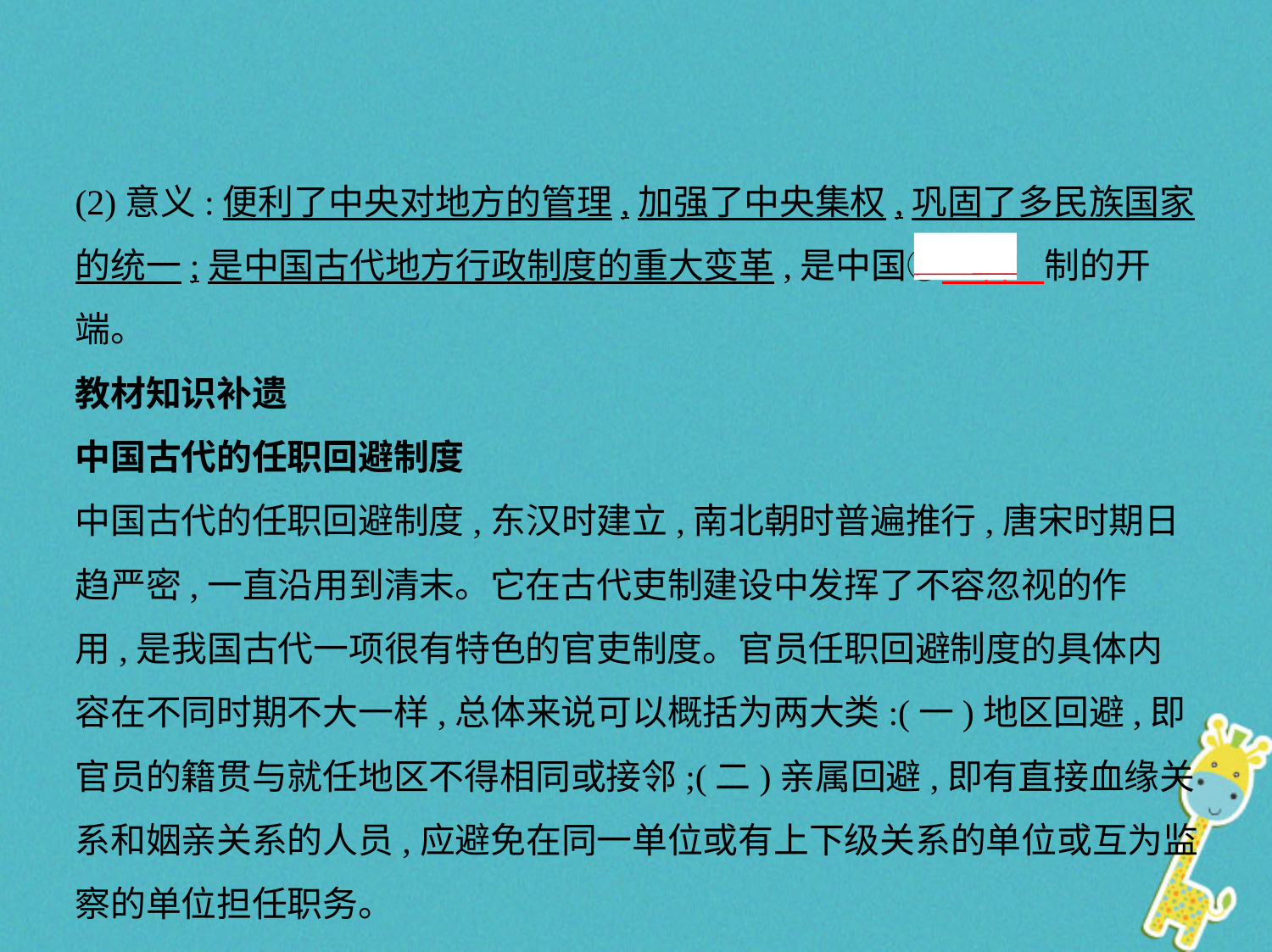

(2)意义:便利了中央对地方的管理,加强了中央集权,巩固了多民族国家
的统一;是中国古代地方行政制度的重大变革,是中国⑤　省    制的开端。
教材知识补遗
中国古代的任职回避制度
中国古代的任职回避制度,东汉时建立,南北朝时普遍推行,唐宋时期日
趋严密,一直沿用到清末。它在古代吏制建设中发挥了不容忽视的作
用,是我国古代一项很有特色的官吏制度。官员任职回避制度的具体内
容在不同时期不大一样,总体来说可以概括为两大类:(一)地区回避,即
官员的籍贯与就任地区不得相同或接邻;(二)亲属回避,即有直接血缘关
系和姻亲关系的人员,应避免在同一单位或有上下级关系的单位或互为监察的单位担任职务。